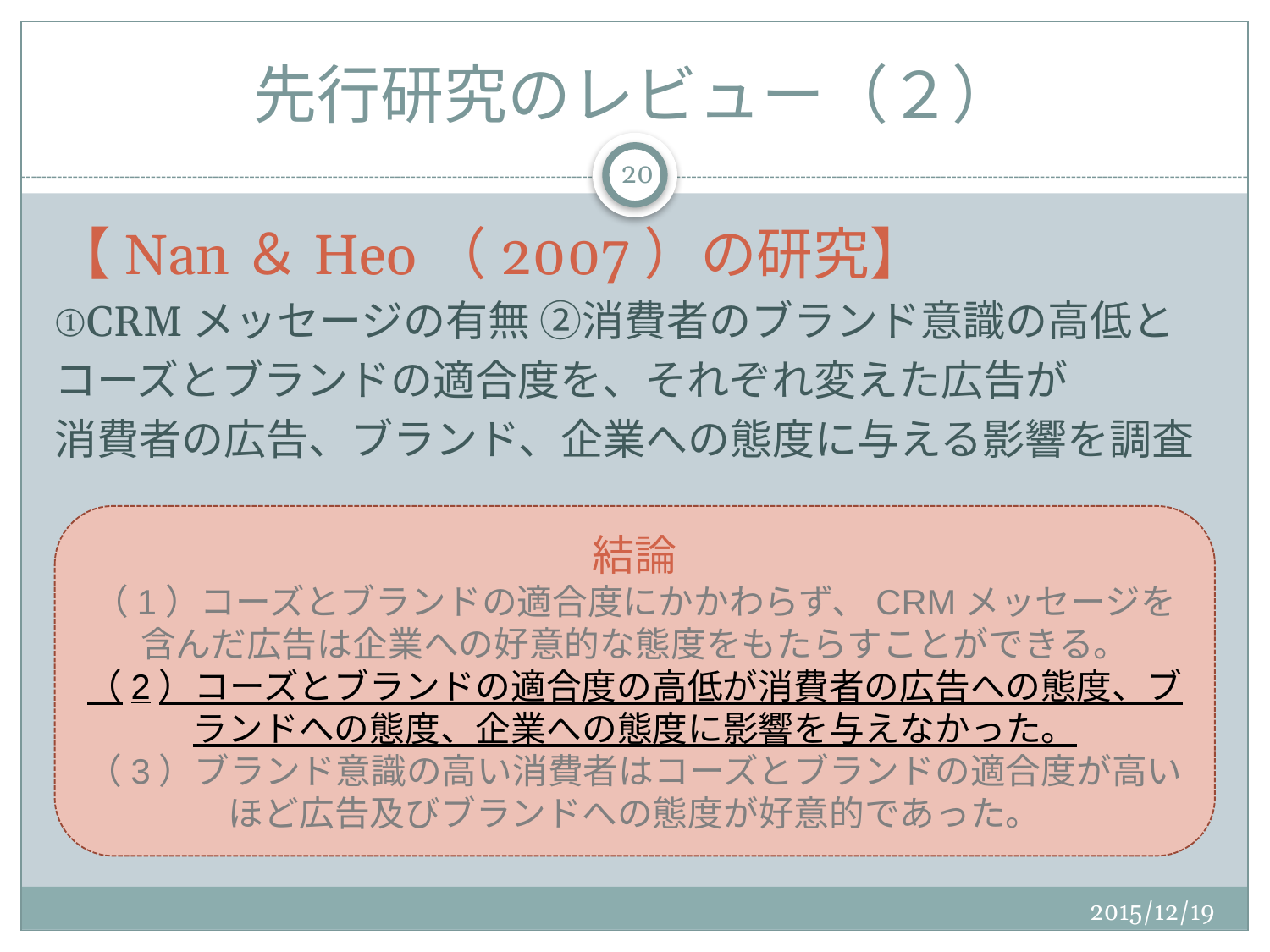

# 先行研究のレビュー（２）
20
【Nan＆Heo（2007）の研究】
①CRMメッセージの有無 ②消費者のブランド意識の高低と
コーズとブランドの適合度を、それぞれ変えた広告が
消費者の広告、ブランド、企業への態度に与える影響を調査

結論
（1）コーズとブランドの適合度にかかわらず、CRMメッセージを含んだ広告は企業への好意的な態度をもたらすことができる。
（2）コーズとブランドの適合度の高低が消費者の広告への態度、ブランドへの態度、企業への態度に影響を与えなかった。
（3）ブランド意識の高い消費者はコーズとブランドの適合度が高いほど広告及びブランドへの態度が好意的であった。
2015/12/19